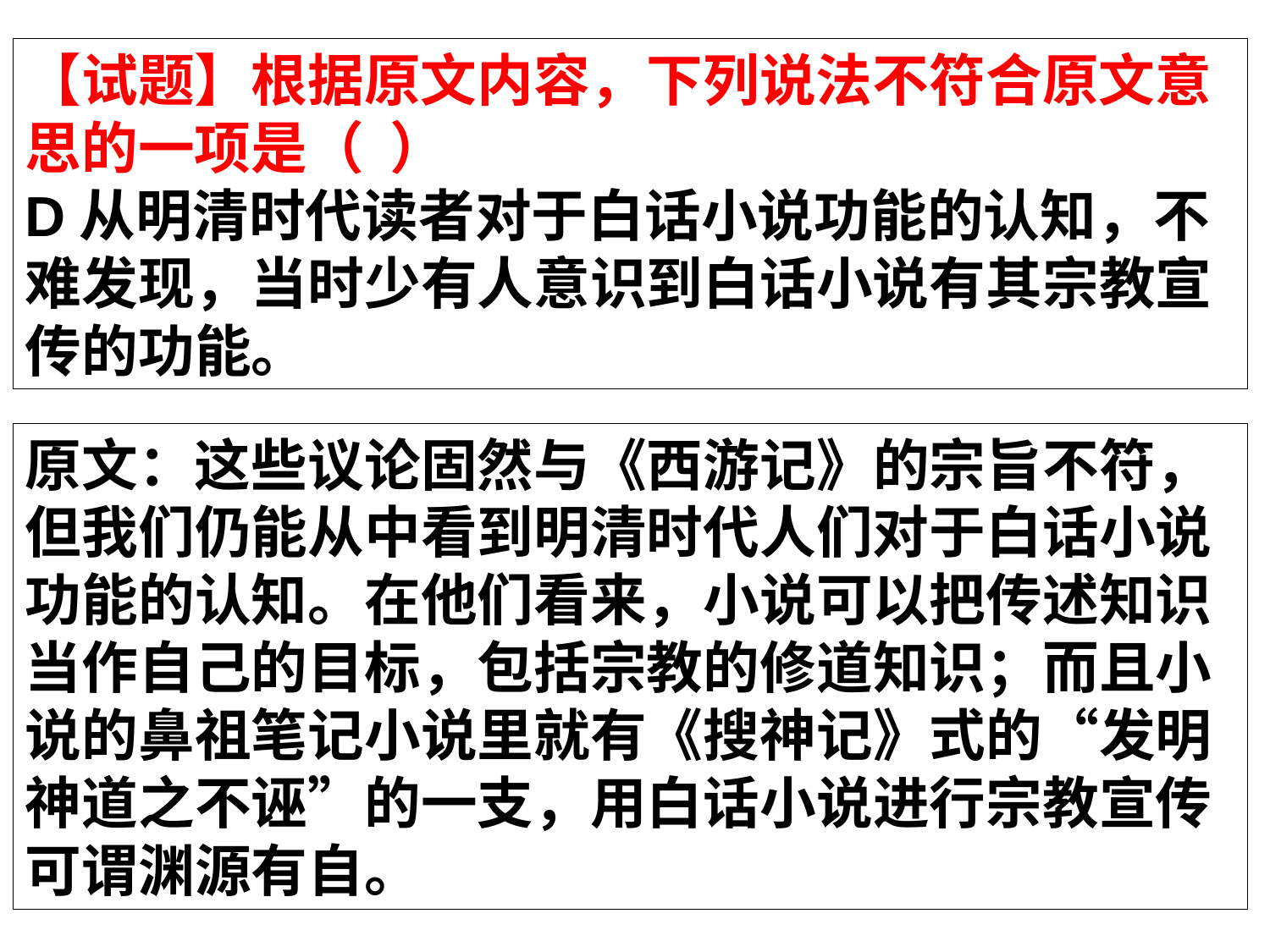

【试题】根据原文内容，下列说法不符合原文意思的一项是（  ）
D从明清时代读者对于白话小说功能的认知，不难发现，当时少有人意识到白话小说有其宗教宣传的功能。
原文：这些议论固然与《西游记》的宗旨不符，但我们仍能从中看到明清时代人们对于白话小说功能的认知。在他们看来，小说可以把传述知识当作自己的目标，包括宗教的修道知识；而且小说的鼻祖笔记小说里就有《搜神记》式的“发明神道之不诬”的一支，用白话小说进行宗教宣传可谓渊源有自。